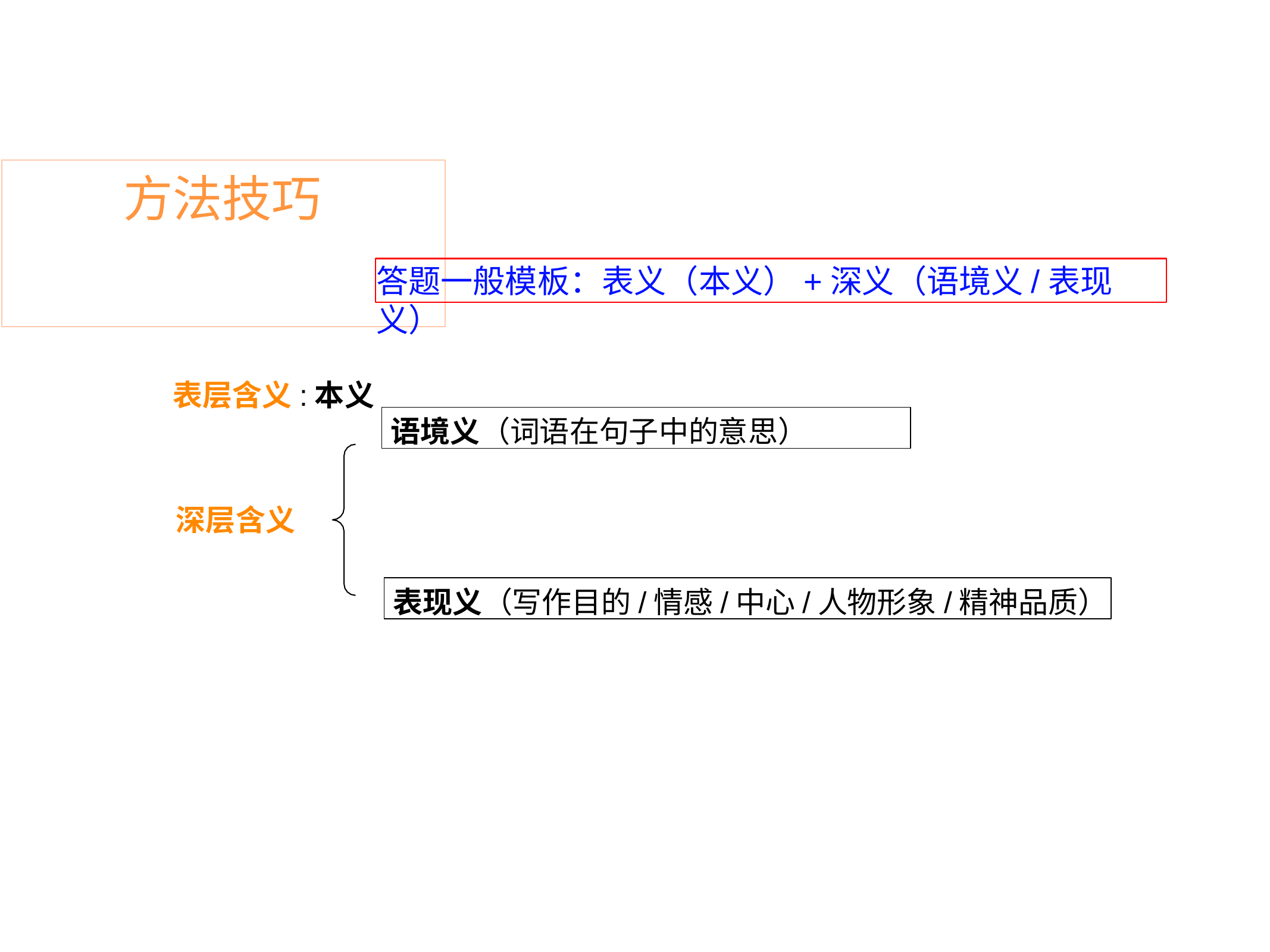

# 方法技巧

答题一般模板：表义（本义）+深义（语境义/表现义）
表层含义:本义
语境义（词语在句子中的意思）

深层含义
表现义（写作目的/情感/中心/人物形象/精神品质）